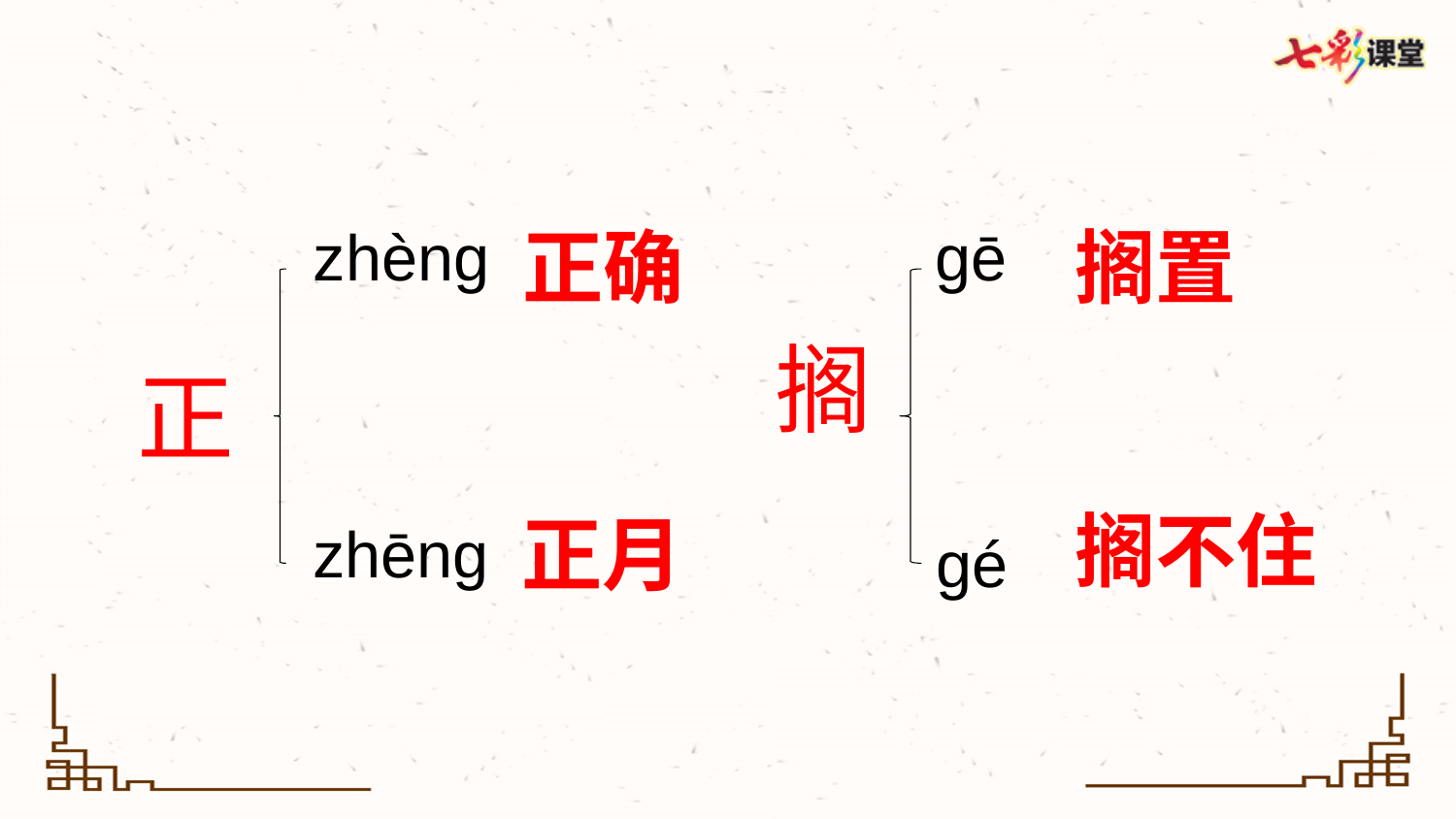

zhèng
gē
搁置
正确

搁
正
搁不住
正月
zhēng
gé